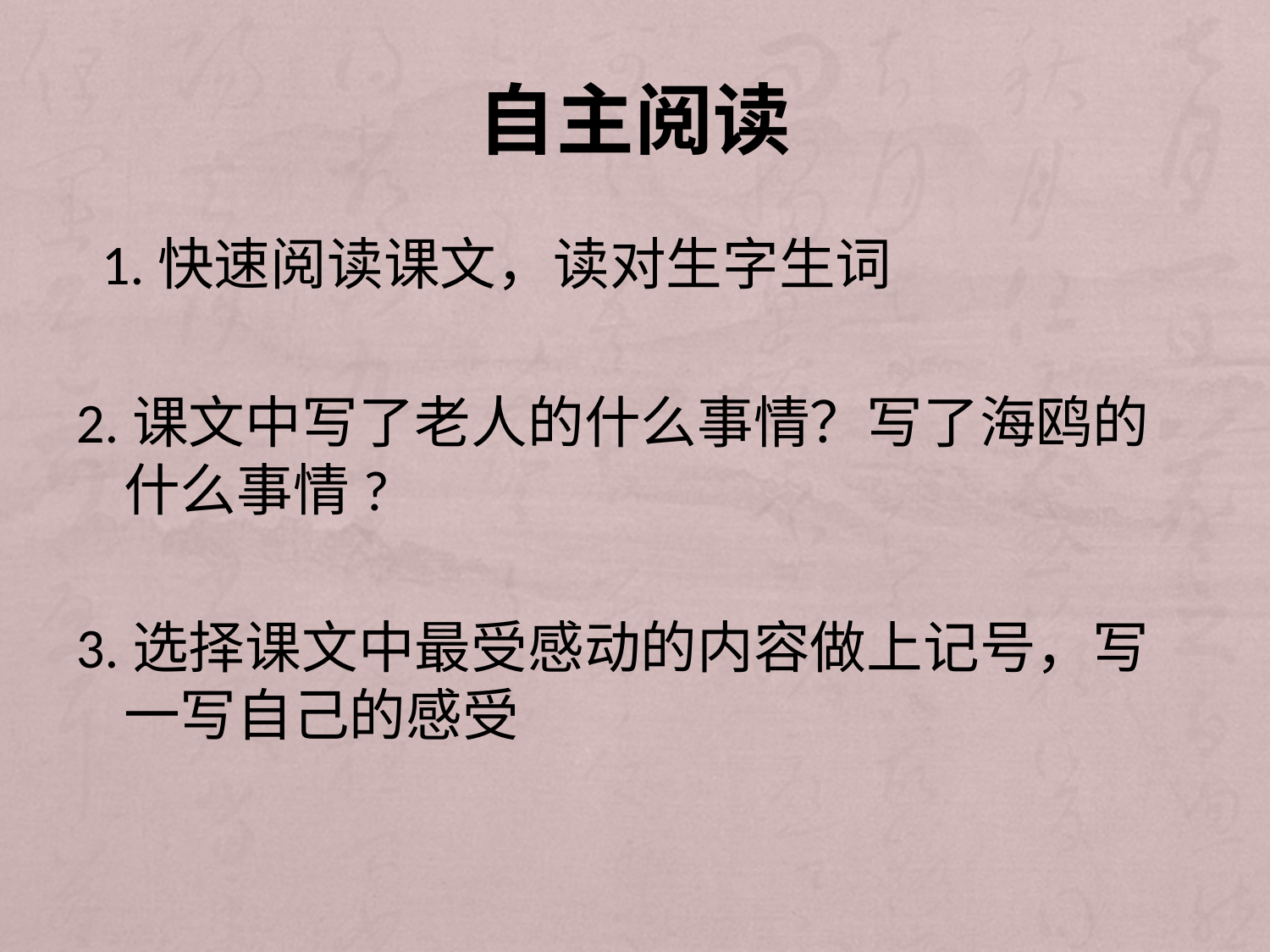

# 自主阅读
  1.快速阅读课文，读对生字生词

2.课文中写了老人的什么事情？写了海鸥的什么事情?

3.选择课文中最受感动的内容做上记号，写一写自己的感受